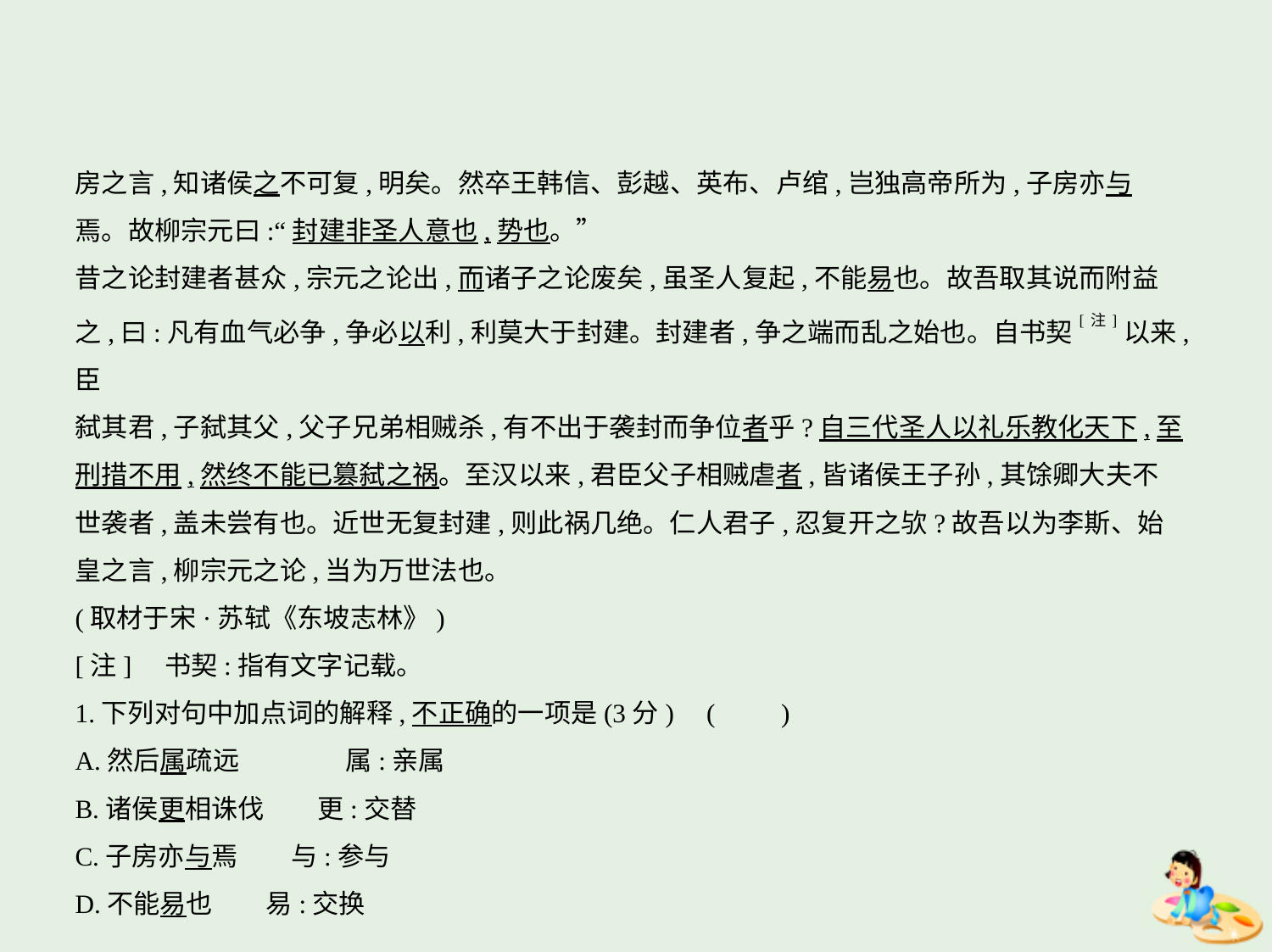

房之言,知诸侯之不可复,明矣。然卒王韩信、彭越、英布、卢绾,岂独高帝所为,子房亦与
焉。故柳宗元曰:“封建非圣人意也,势也。”
昔之论封建者甚众,宗元之论出,而诸子之论废矣,虽圣人复起,不能易也。故吾取其说而附益
之,曰:凡有血气必争,争必以利,利莫大于封建。封建者,争之端而乱之始也。自书契[注]以来,臣
弑其君,子弑其父,父子兄弟相贼杀,有不出于袭封而争位者乎?自三代圣人以礼乐教化天下,至
刑措不用,然终不能已篡弑之祸。至汉以来,君臣父子相贼虐者,皆诸侯王子孙,其馀卿大夫不
世袭者,盖未尝有也。近世无复封建,则此祸几绝。仁人君子,忍复开之欤?故吾以为李斯、始
皇之言,柳宗元之论,当为万世法也。
(取材于宋·苏轼《东坡志林》)
[注]    书契:指有文字记载。
1.下列对句中加点词的解释,不正确的一项是(3分) (　　)
A.然后属疏远　　　　属:亲属
B.诸侯更相诛伐　　更:交替
C.子房亦与焉　　与:参与
D.不能易也　　易:交换